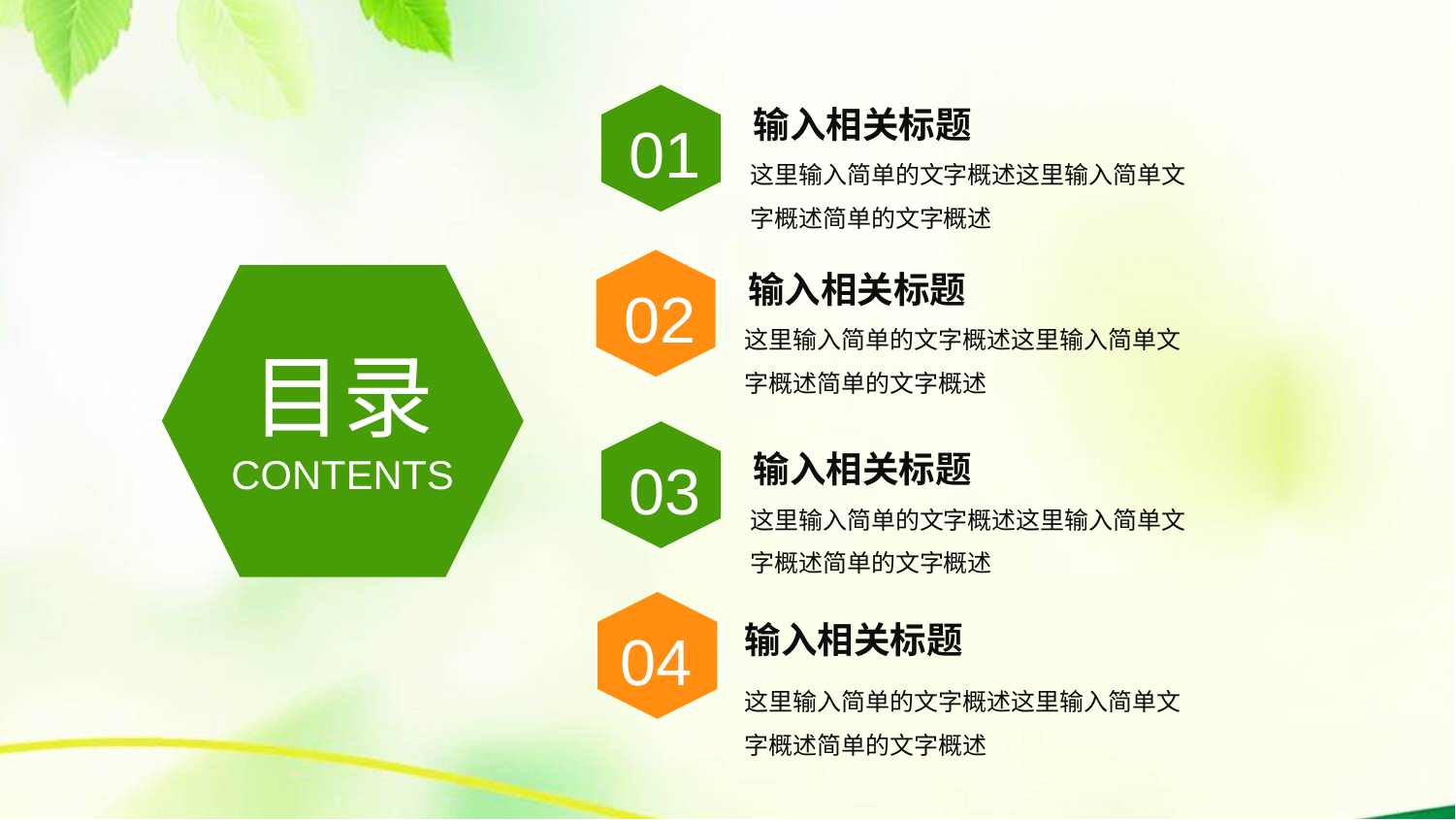

输入相关标题
01
这里输入简单的文字概述这里输入简单文字概述简单的文字概述

输入相关标题

02
这里输入简单的文字概述这里输入简单文字概述简单的文字概述
目录
CONTENTS

输入相关标题
03
这里输入简单的文字概述这里输入简单文字概述简单的文字概述

输入相关标题
04
这里输入简单的文字概述这里输入简单文字概述简单的文字概述